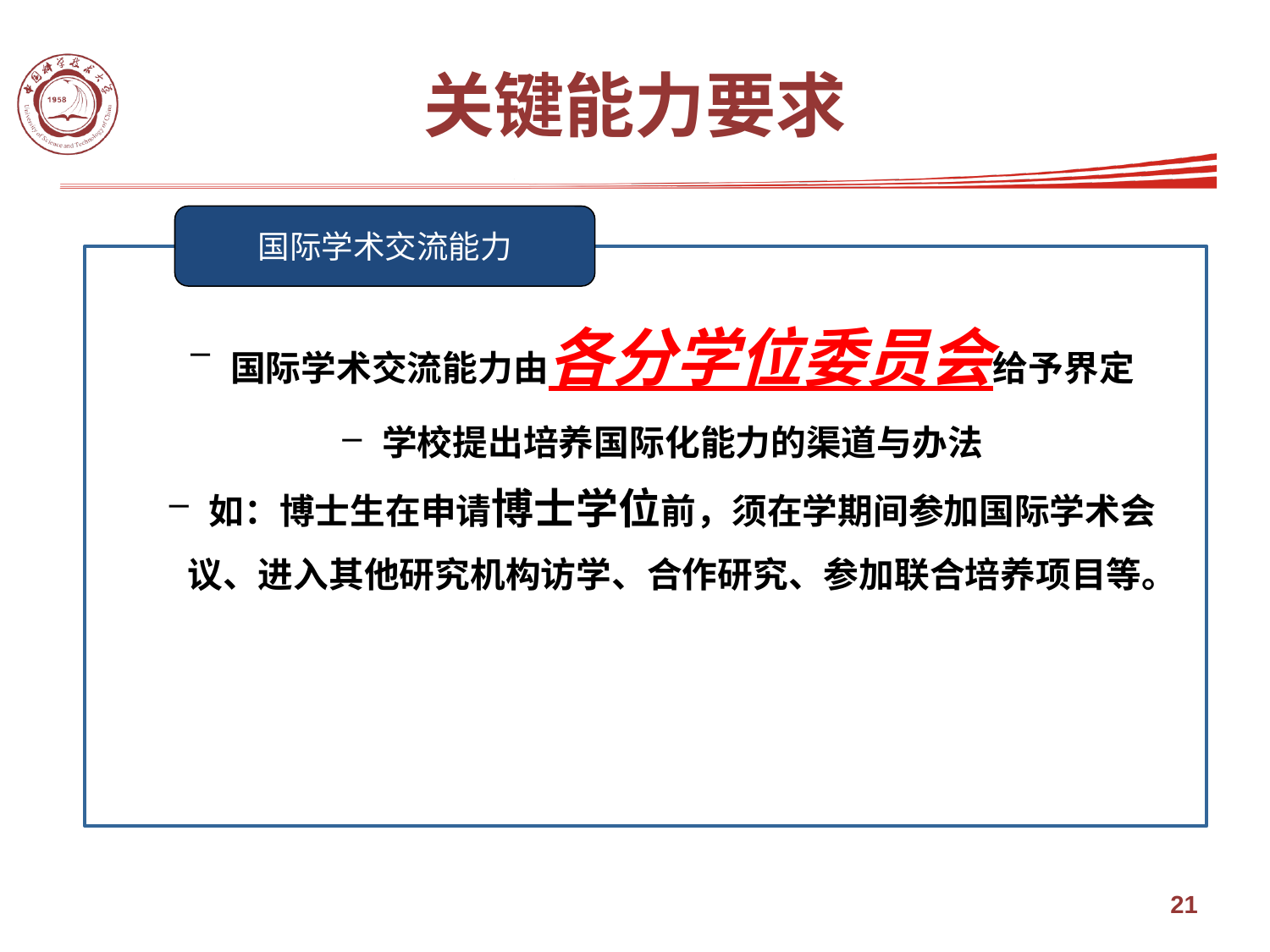

关键能力要求
国际学术交流能力

国际学术交流能力由各分学位委员会给予界定
学校提出培养国际化能力的渠道与办法
如：博士生在申请博士学位前，须在学期间参加国际学术会议、进入其他研究机构访学、合作研究、参加联合培养项目等。